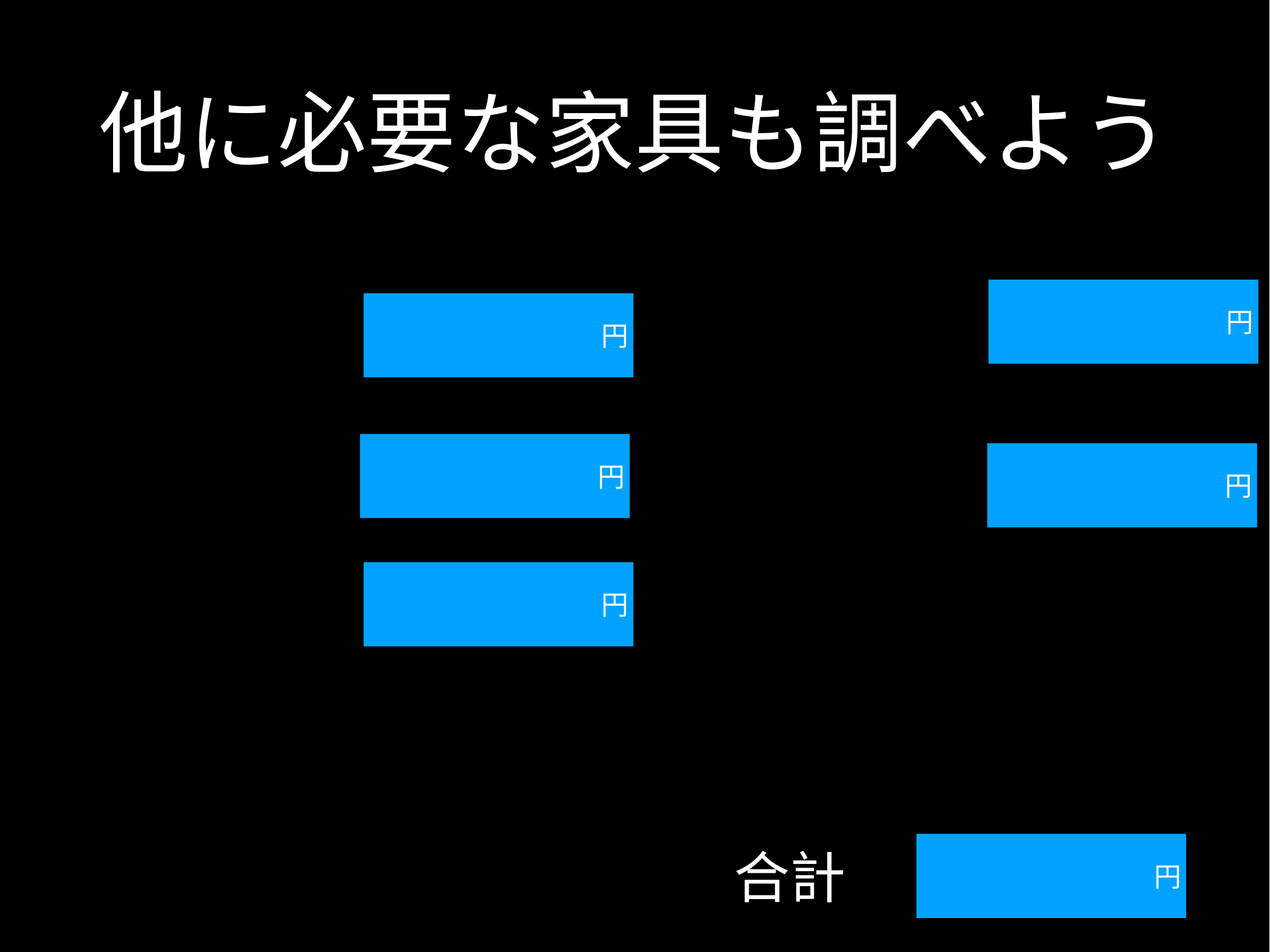

# 他に必要な家具も調べよう
円

円

円

円

円

合計
円